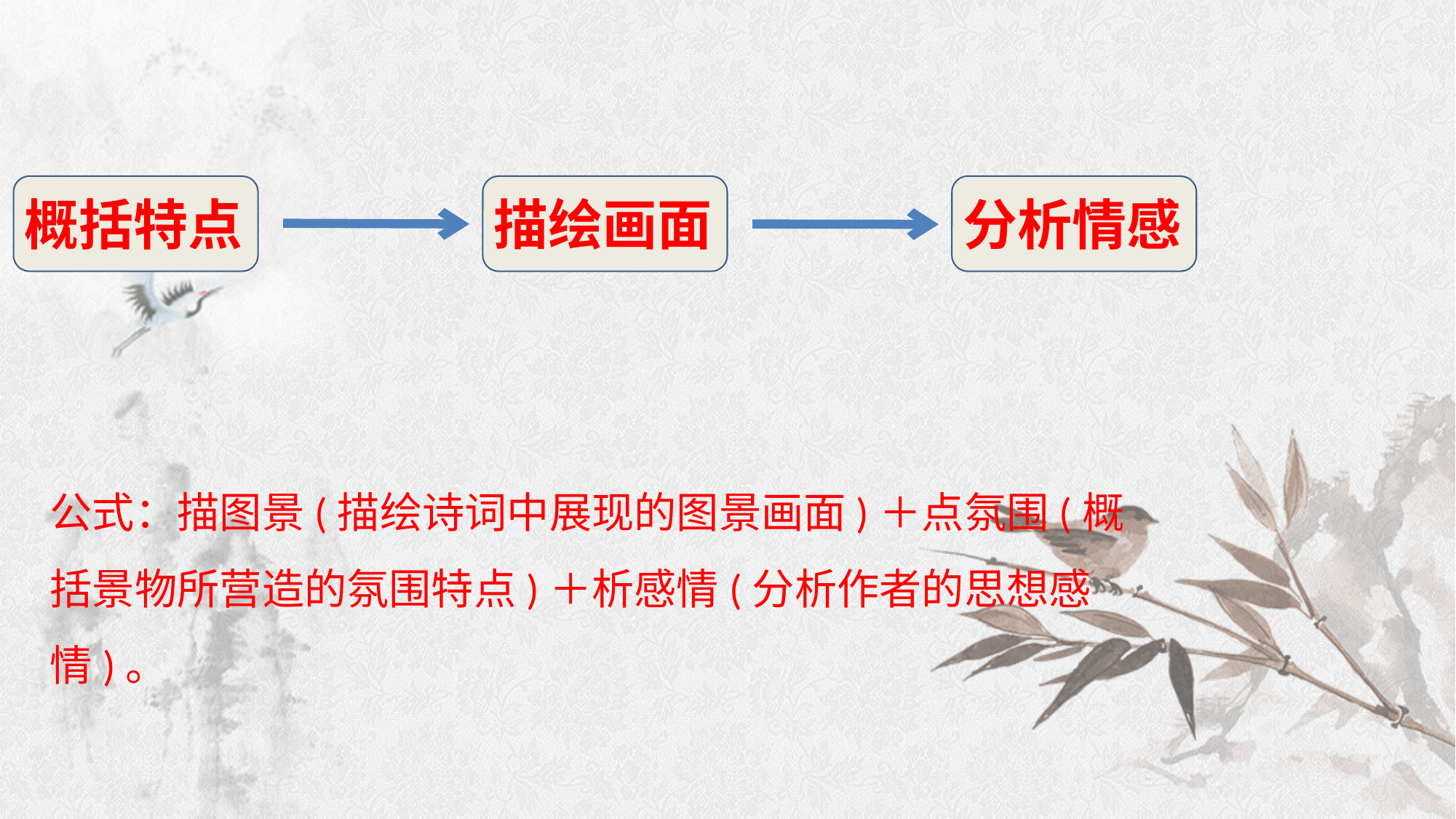

概括特点
描绘画面
分析情感
公式：描图景(描绘诗词中展现的图景画面)＋点氛围(概括景物所营造的氛围特点)＋析感情(分析作者的思想感情)。